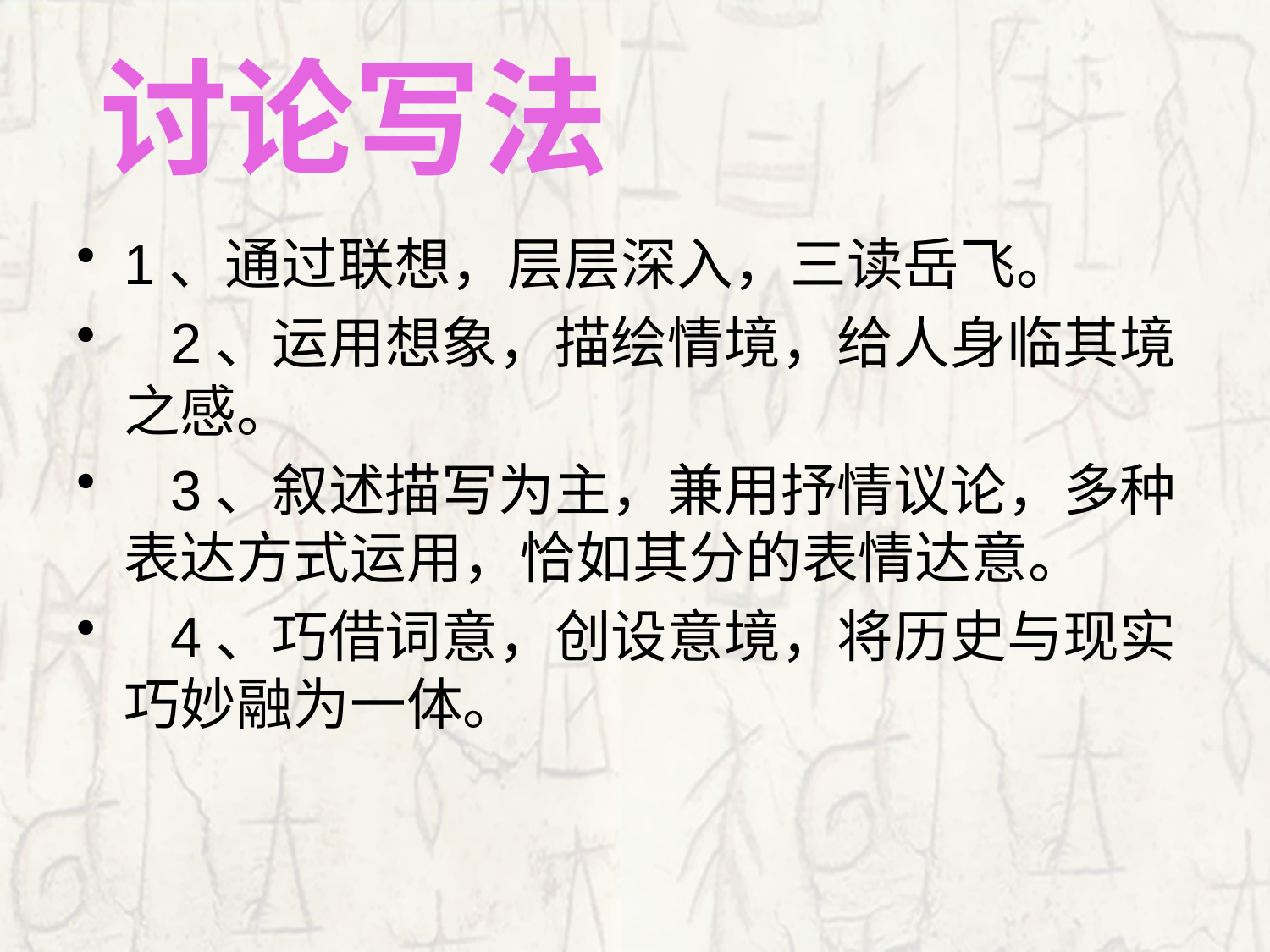

讨论写法
#
1、通过联想，层层深入，三读岳飞。
   2、运用想象，描绘情境，给人身临其境之感。
   3、叙述描写为主，兼用抒情议论，多种表达方式运用，恰如其分的表情达意。
   4、巧借词意，创设意境，将历史与现实巧妙融为一体。